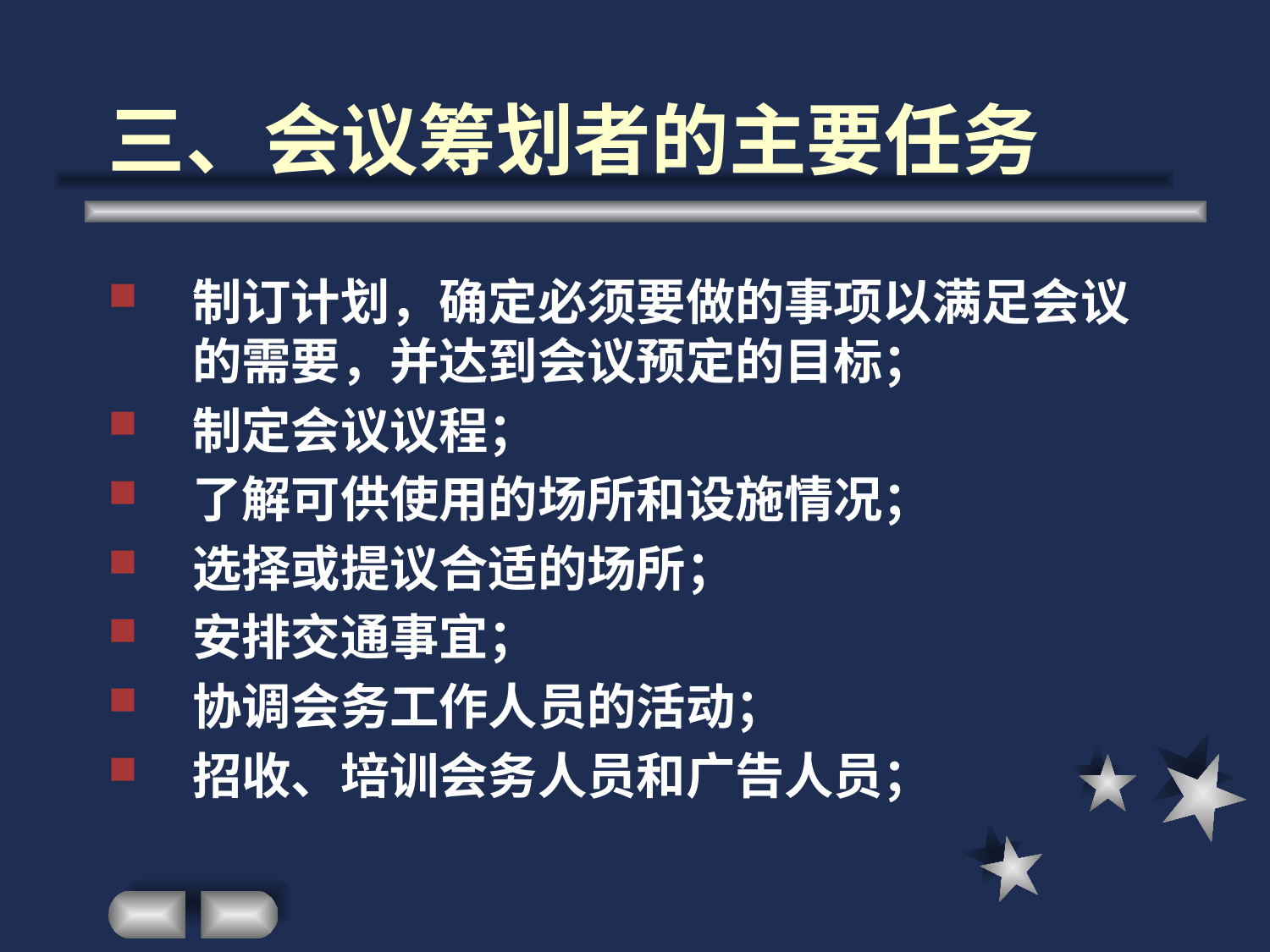

# 三、会议筹划者的主要任务
制订计划，确定必须要做的事项以满足会议的需要，并达到会议预定的目标；
制定会议议程；
了解可供使用的场所和设施情况；
选择或提议合适的场所；
安排交通事宜；
协调会务工作人员的活动；
招收、培训会务人员和广告人员；